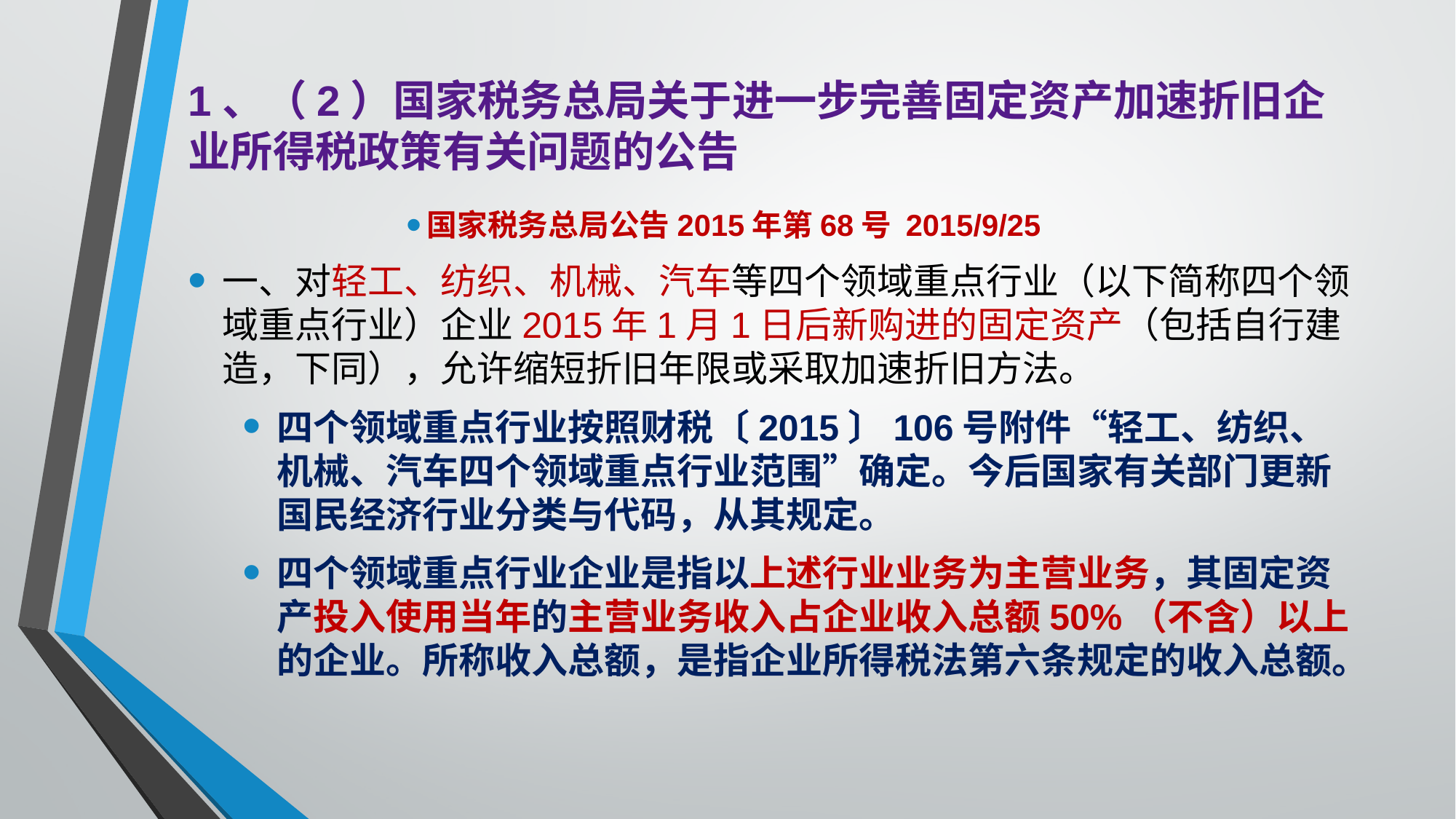

# 1、（2）国家税务总局关于进一步完善固定资产加速折旧企业所得税政策有关问题的公告
国家税务总局公告2015年第68号 2015/9/25
一、对轻工、纺织、机械、汽车等四个领域重点行业（以下简称四个领域重点行业）企业2015年1月1日后新购进的固定资产（包括自行建造，下同），允许缩短折旧年限或采取加速折旧方法。
四个领域重点行业按照财税〔2015〕106号附件“轻工、纺织、机械、汽车四个领域重点行业范围”确定。今后国家有关部门更新国民经济行业分类与代码，从其规定。
四个领域重点行业企业是指以上述行业业务为主营业务，其固定资产投入使用当年的主营业务收入占企业收入总额50%（不含）以上的企业。所称收入总额，是指企业所得税法第六条规定的收入总额。